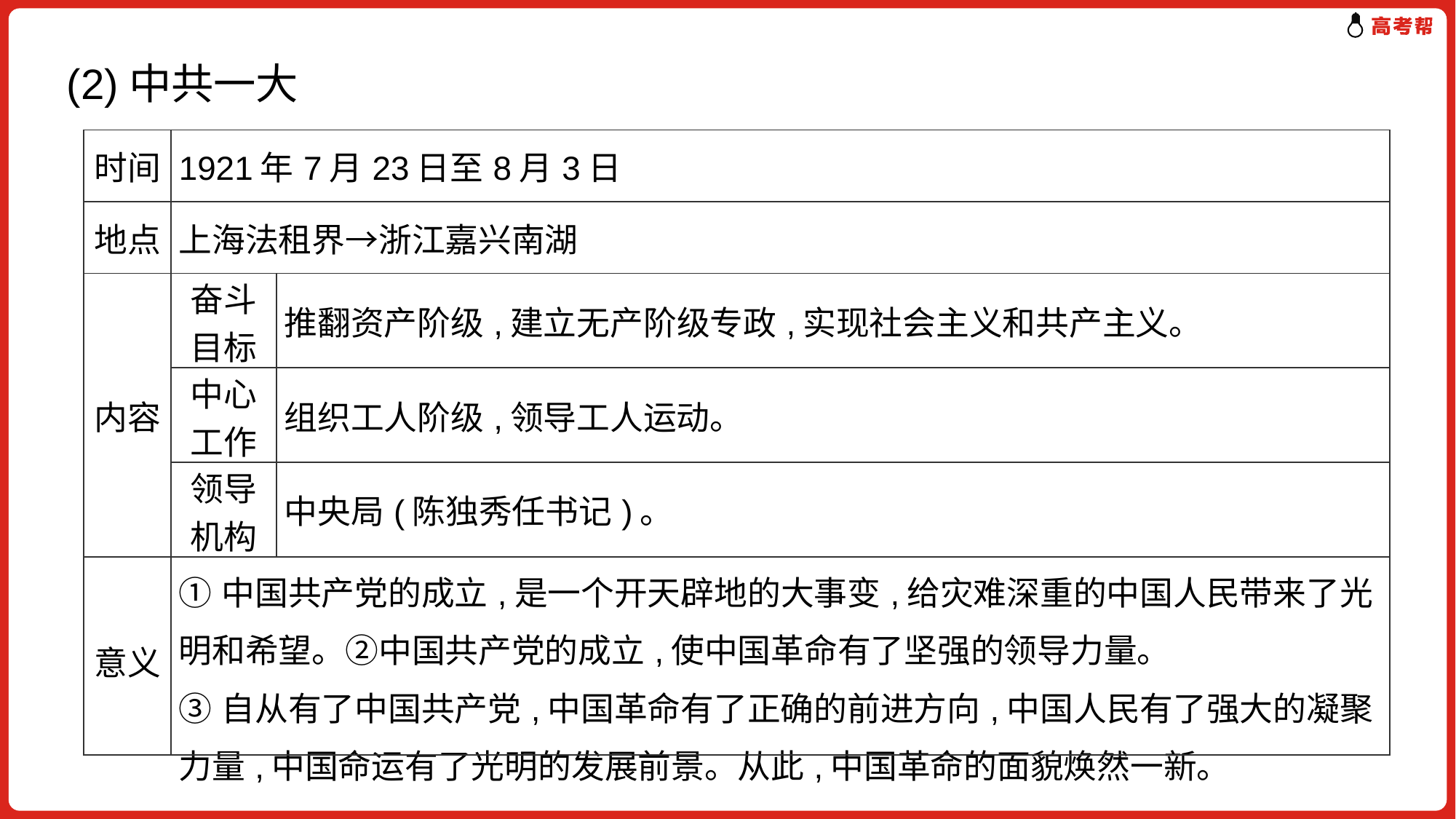

(2)中共一大
| 时间 | 1921年7月23日至8月3日 |  |
| --- | --- | --- |
| 地点 | 上海法租界→浙江嘉兴南湖 |  |
| 内容 | 奋斗 目标 | 推翻资产阶级,建立无产阶级专政,实现社会主义和共产主义。 |
|  | 中心 工作 | 组织工人阶级,领导工人运动。 |
|  | 领导 机构 | 中央局(陈独秀任书记)。 |
| 意义 | ①中国共产党的成立,是一个开天辟地的大事变,给灾难深重的中国人民带来了光明和希望。②中国共产党的成立,使中国革命有了坚强的领导力量。 ③自从有了中国共产党,中国革命有了正确的前进方向,中国人民有了强大的凝聚力量,中国命运有了光明的发展前景。从此,中国革命的面貌焕然一新。 |  |